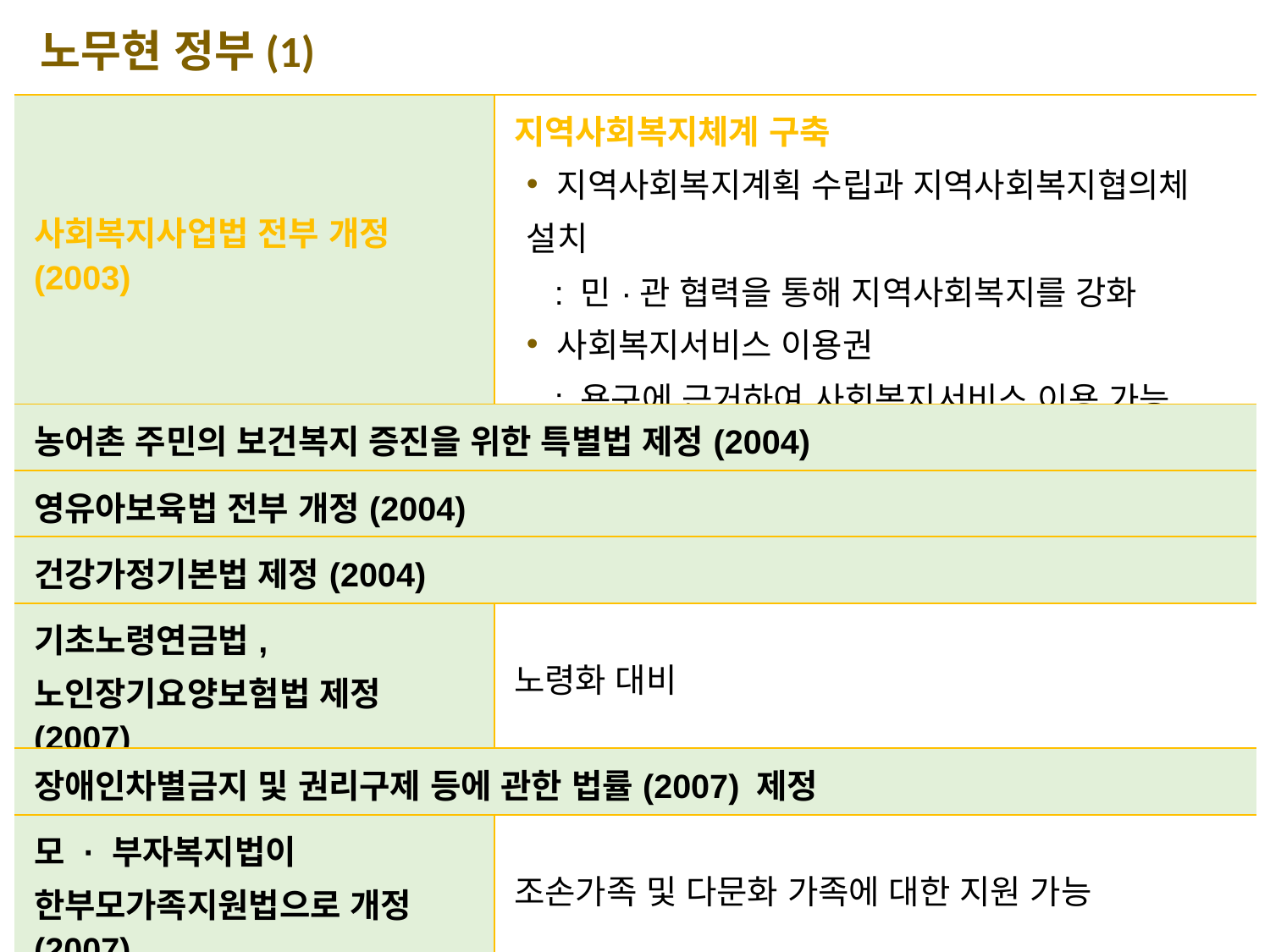

노무현 정부(1)
| 사회복지사업법 전부 개정 (2003) | 지역사회복지체계 구축 지역사회복지계획 수립과 지역사회복지협의체 설치 : 민·관 협력을 통해 지역사회복지를 강화 사회복지서비스 이용권 : 욕구에 근거하여 사회복지서비스 이용 가능 |
| --- | --- |
| 농어촌 주민의 보건복지 증진을 위한 특별법 제정(2004) |  |
| 영유아보육법 전부 개정(2004) |  |
| 건강가정기본법 제정(2004) |  |
| 기초노령연금법, 노인장기요양보험법 제정(2007) | 노령화 대비 |
| 장애인차별금지 및 권리구제 등에 관한 법률(2007) 제정 |  |
| 모 · 부자복지법이 한부모가족지원법으로 개정(2007) | 조손가족 및 다문화 가족에 대한 지원 가능 |